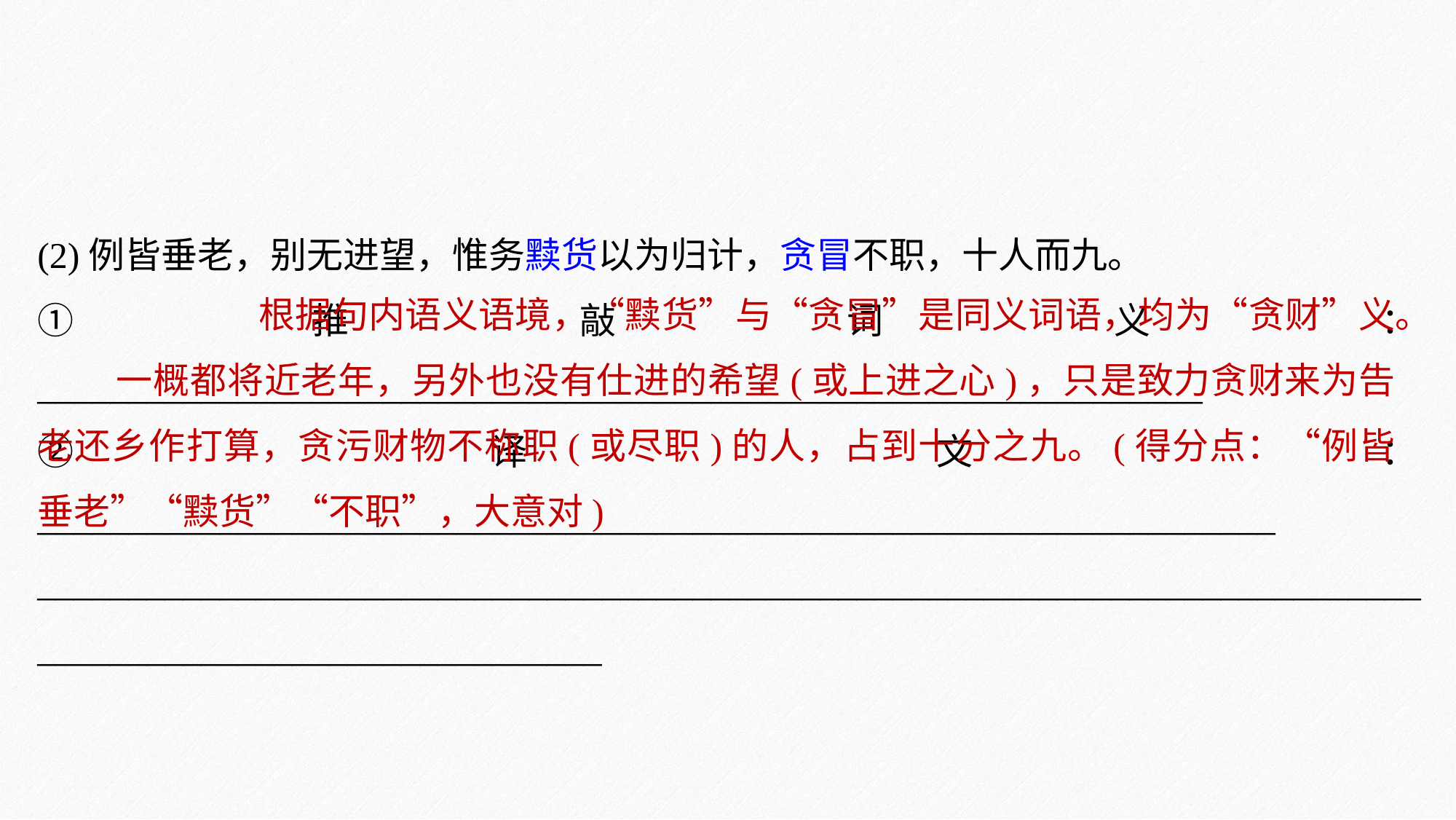

(2)例皆垂老，别无进望，惟务黩货以为归计，贪冒不职，十人而九。
①推敲词义：________________________________________________________________
②译文：____________________________________________________________________
___________________________________________________________________________________________________________
                         根据句内语义语境，“黩货”与“贪冒”是同义词语，均为“贪财”义。
        一概都将近老年，另外也没有仕进的希望(或上进之心)，只是致力贪财来为告老还乡作打算，贪污财物不称职(或尽职)的人，占到十分之九。(得分点：“例皆垂老”“黩货”“不职”，大意对)